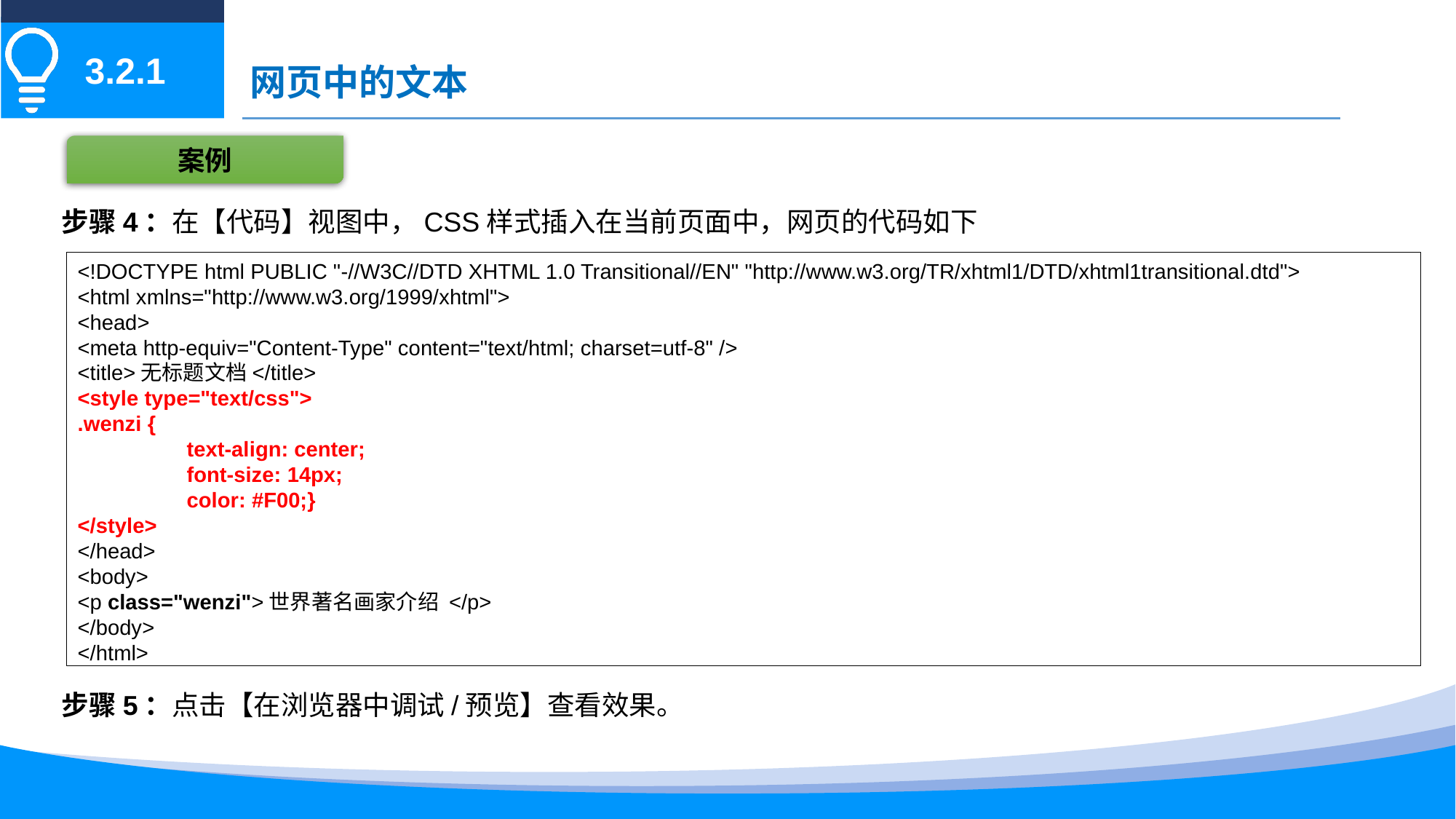

3.2.1
网页中的文本
案例
步骤4：在【代码】视图中，CSS样式插入在当前页面中，网页的代码如下
<!DOCTYPE html PUBLIC "-//W3C//DTD XHTML 1.0 Transitional//EN" "http://www.w3.org/TR/xhtml1/DTD/xhtml1transitional.dtd">
<html xmlns="http://www.w3.org/1999/xhtml">
<head>
<meta http-equiv="Content-Type" content="text/html; charset=utf-8" />
<title>无标题文档</title>
<style type="text/css">
.wenzi {
	text-align: center;
	font-size: 14px;
	color: #F00;}
</style>
</head>
<body>
<p class="wenzi">世界著名画家介绍 </p>
</body>
</html>
步骤5：点击【在浏览器中调试/预览】查看效果。